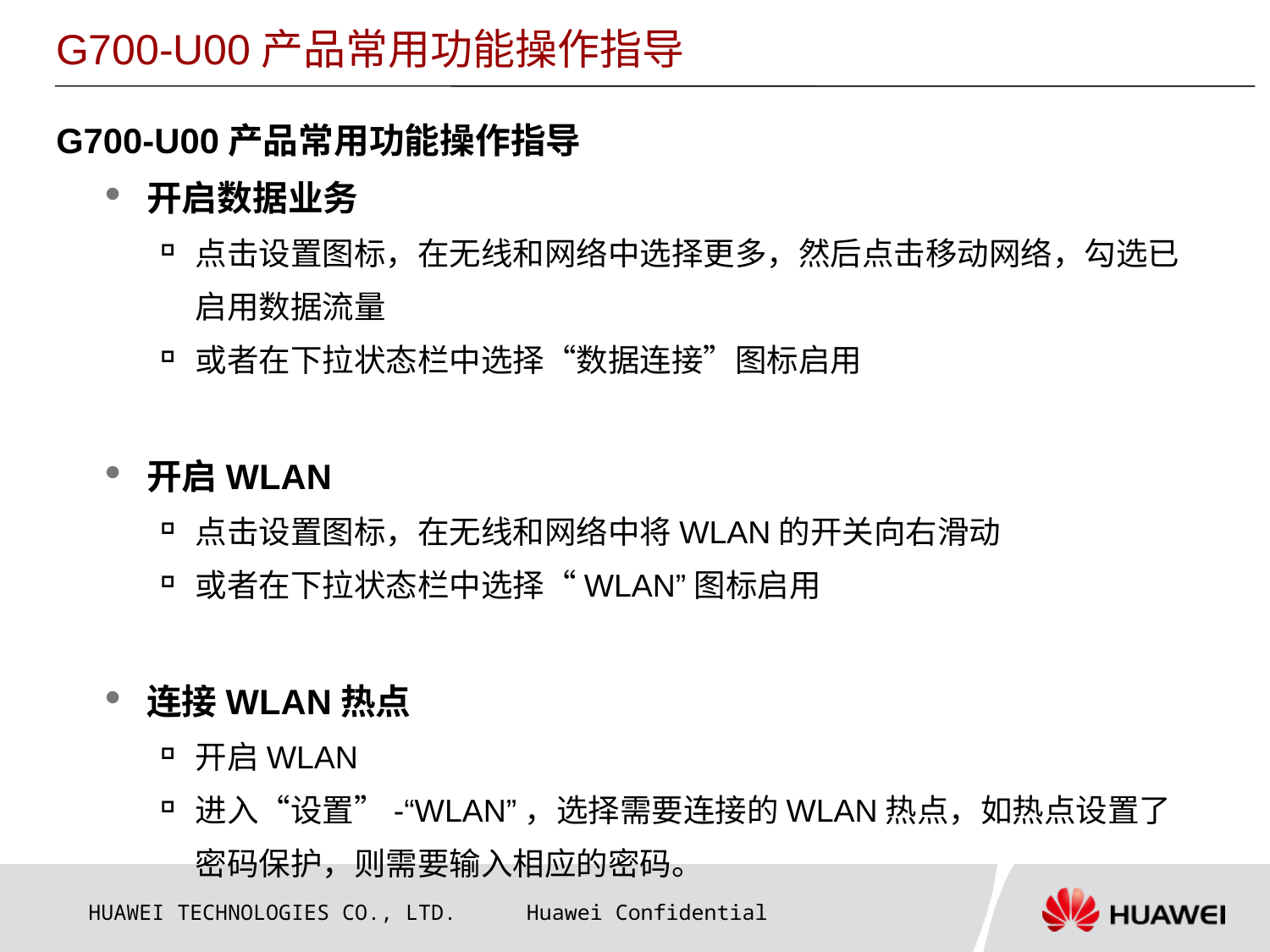

G700-U00产品常用功能操作指导

G700-U00产品常用功能操作指导

开启数据业务
点击设置图标，在无线和网络中选择更多，然后点击移动网络，勾选已启用数据流量
或者在下拉状态栏中选择“数据连接”图标启用

开启WLAN
点击设置图标，在无线和网络中将WLAN的开关向右滑动
或者在下拉状态栏中选择“WLAN”图标启用

连接WLAN热点
开启WLAN
进入“设置”-“WLAN”，选择需要连接的WLAN热点，如热点设置了密码保护，则需要输入相应的密码。